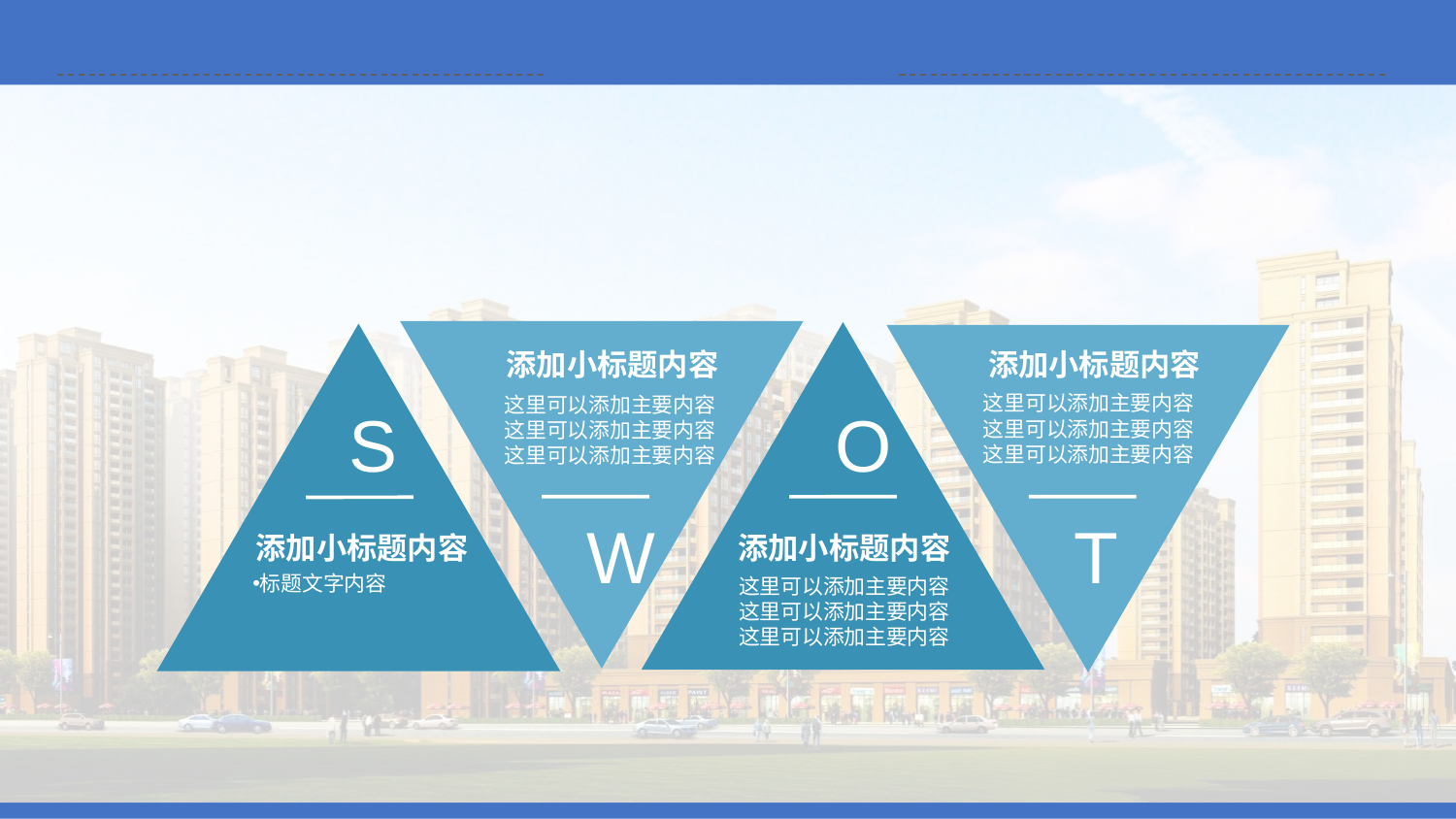

#

添加小标题内容
添加小标题内容
这里可以添加主要内容这里可以添加主要内容这里可以添加主要内容
这里可以添加主要内容这里可以添加主要内容这里可以添加主要内容
  S
  O

  W
  T
添加小标题内容
添加小标题内容
标题文字内容
这里可以添加主要内容这里可以添加主要内容这里可以添加主要内容